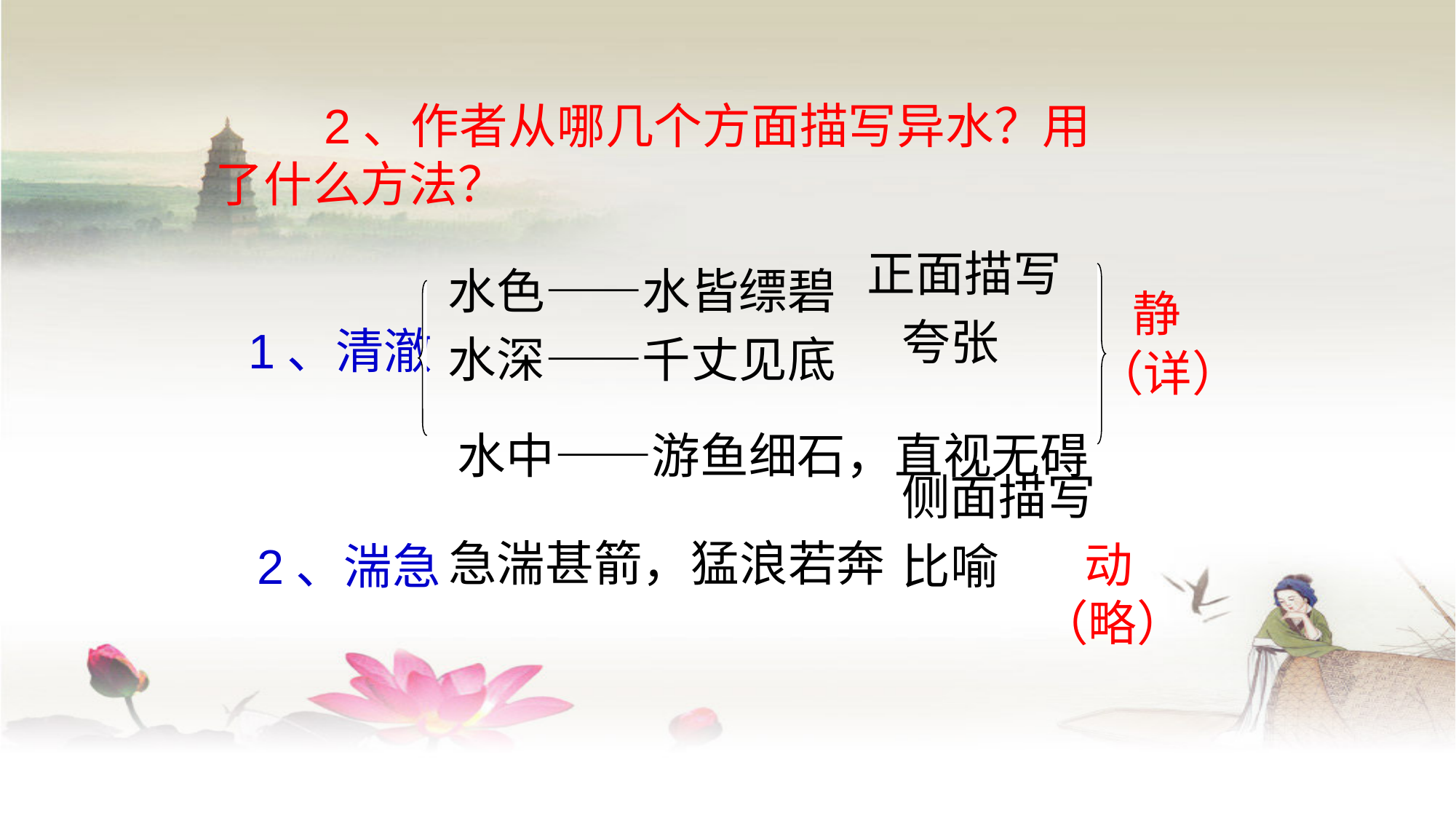

2、作者从哪几个方面描写异水？用了什么方法？
正面描写
水色——水皆缥碧

  静（详）

夸张
1、清澈
水深——千丈见底
水中——游鱼细石，直视无碍
侧面描写
急湍甚箭，猛浪若奔
   动（略）
2、湍急
比喻